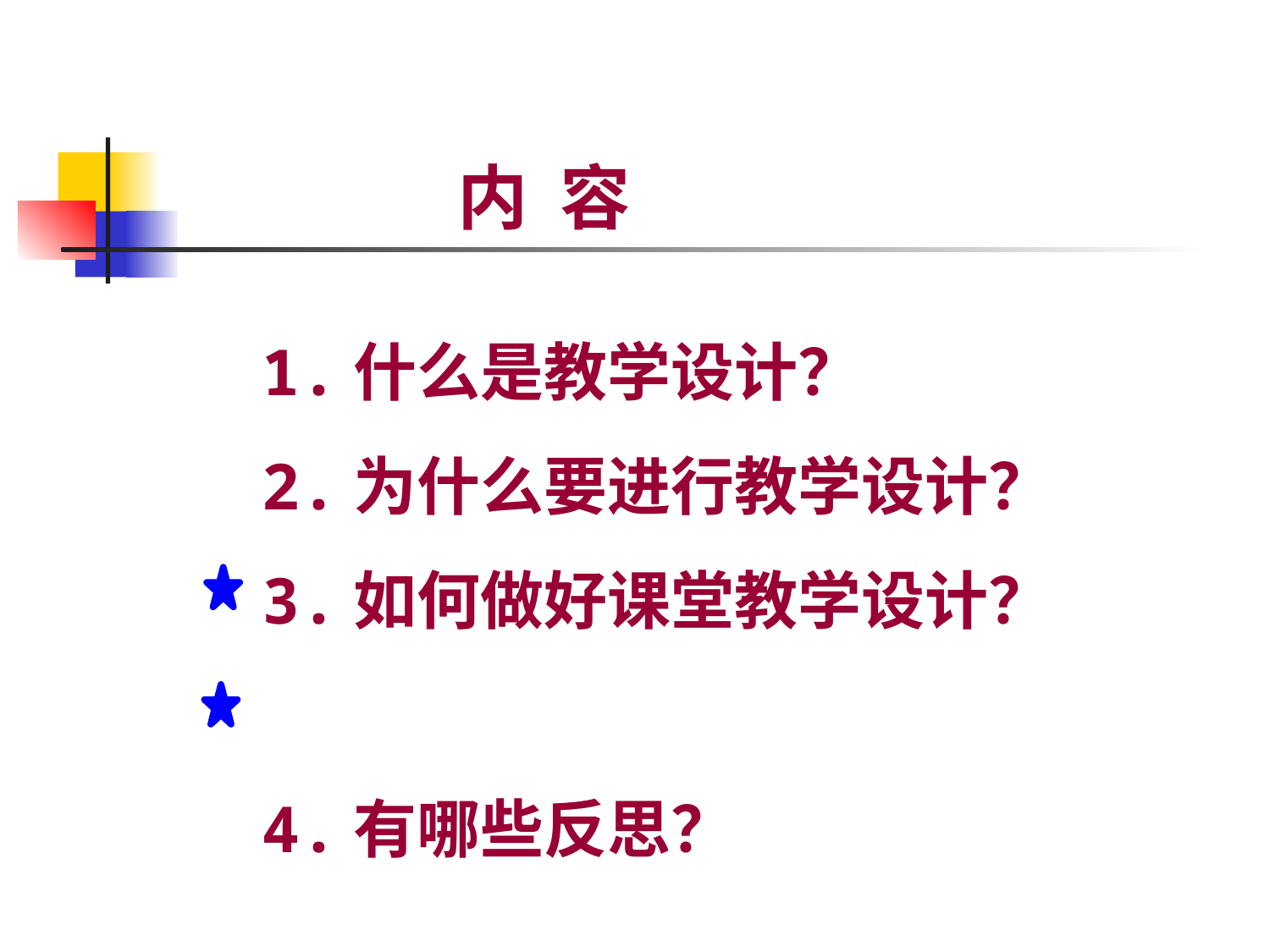

内  容
1.什么是教学设计？
2.为什么要进行教学设计？
3.如何做好课堂教学设计？
4.有哪些反思？